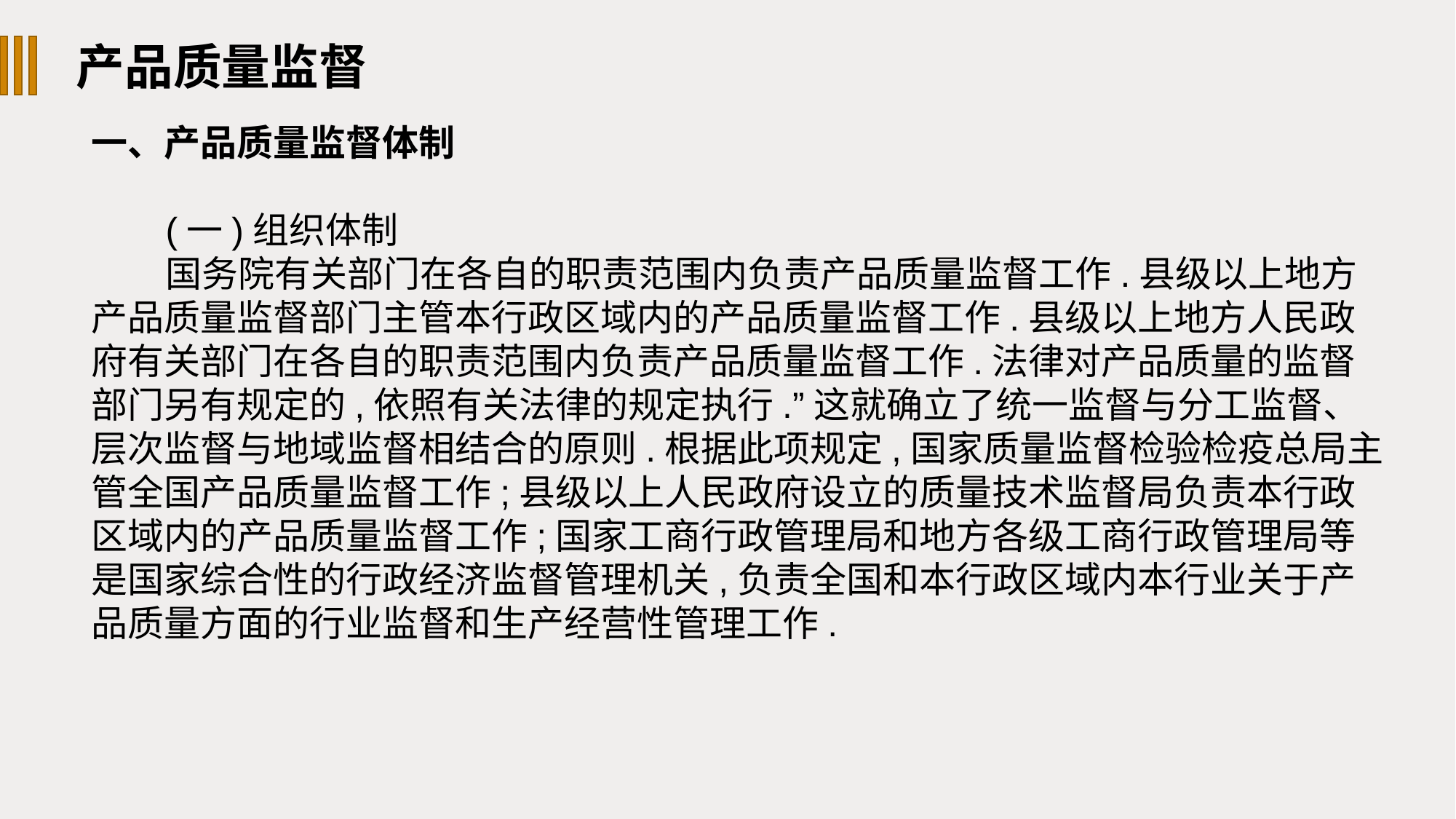

产品质量监督

一、产品质量监督体制

(一)组织体制
国务院有关部门在各自的职责范围内负责产品质量监督工作.县级以上地方产品质量监督部门主管本行政区域内的产品质量监督工作.县级以上地方人民政府有关部门在各自的职责范围内负责产品质量监督工作.法律对产品质量的监督部门另有规定的,依照有关法律的规定执行.”这就确立了统一监督与分工监督、层次监督与地域监督相结合的原则.根据此项规定,国家质量监督检验检疫总局主管全国产品质量监督工作;县级以上人民政府设立的质量技术监督局负责本行政区域内的产品质量监督工作;国家工商行政管理局和地方各级工商行政管理局等是国家综合性的行政经济监督管理机关,负责全国和本行政区域内本行业关于产品质量方面的行业监督和生产经营性管理工作.